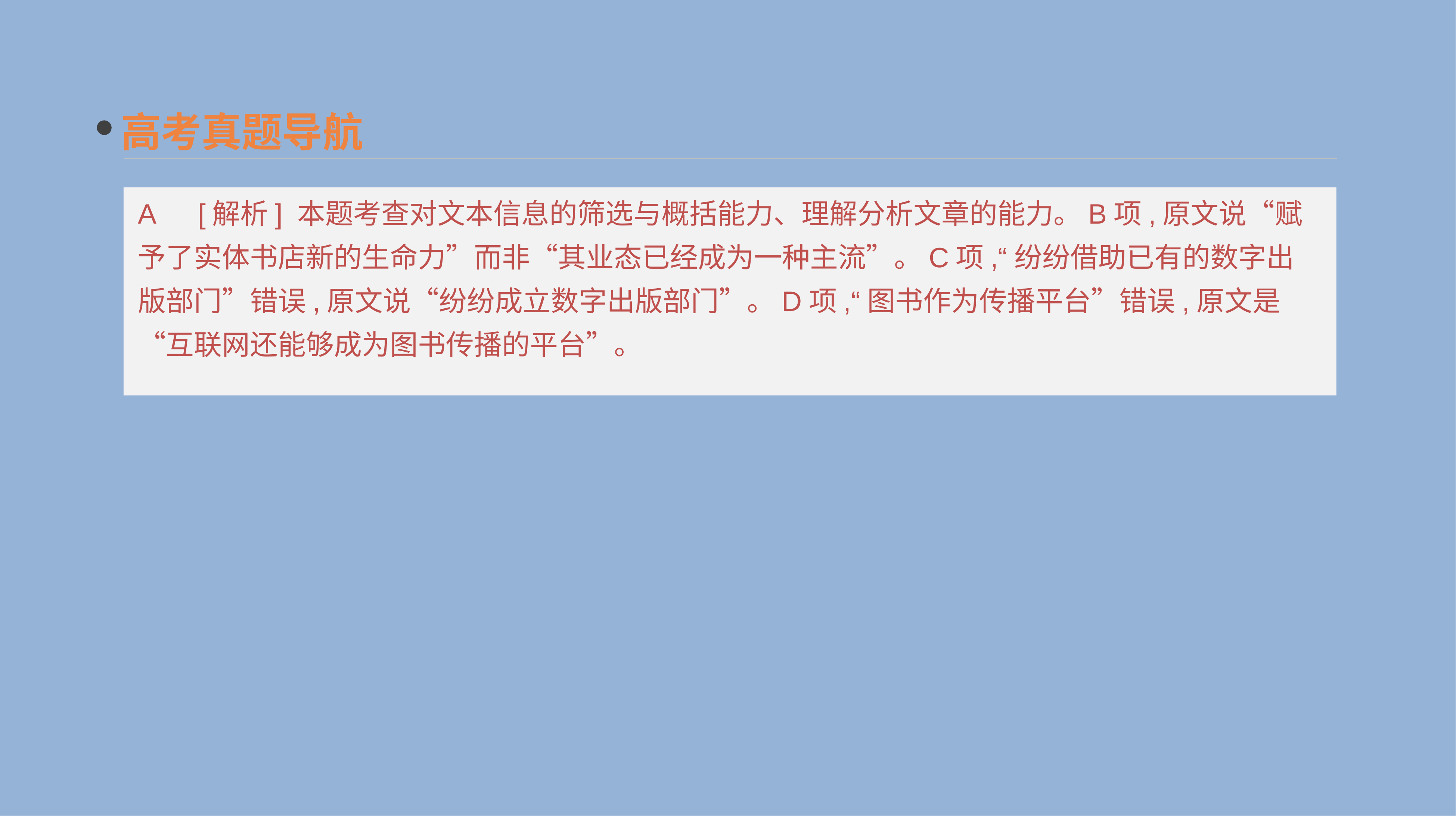

高考真题导航

A　[解析] 本题考查对文本信息的筛选与概括能力、理解分析文章的能力。B项,原文说“赋予了实体书店新的生命力”而非“其业态已经成为一种主流”。C项,“纷纷借助已有的数字出版部门”错误,原文说“纷纷成立数字出版部门”。D项,“图书作为传播平台”错误,原文是“互联网还能够成为图书传播的平台”。